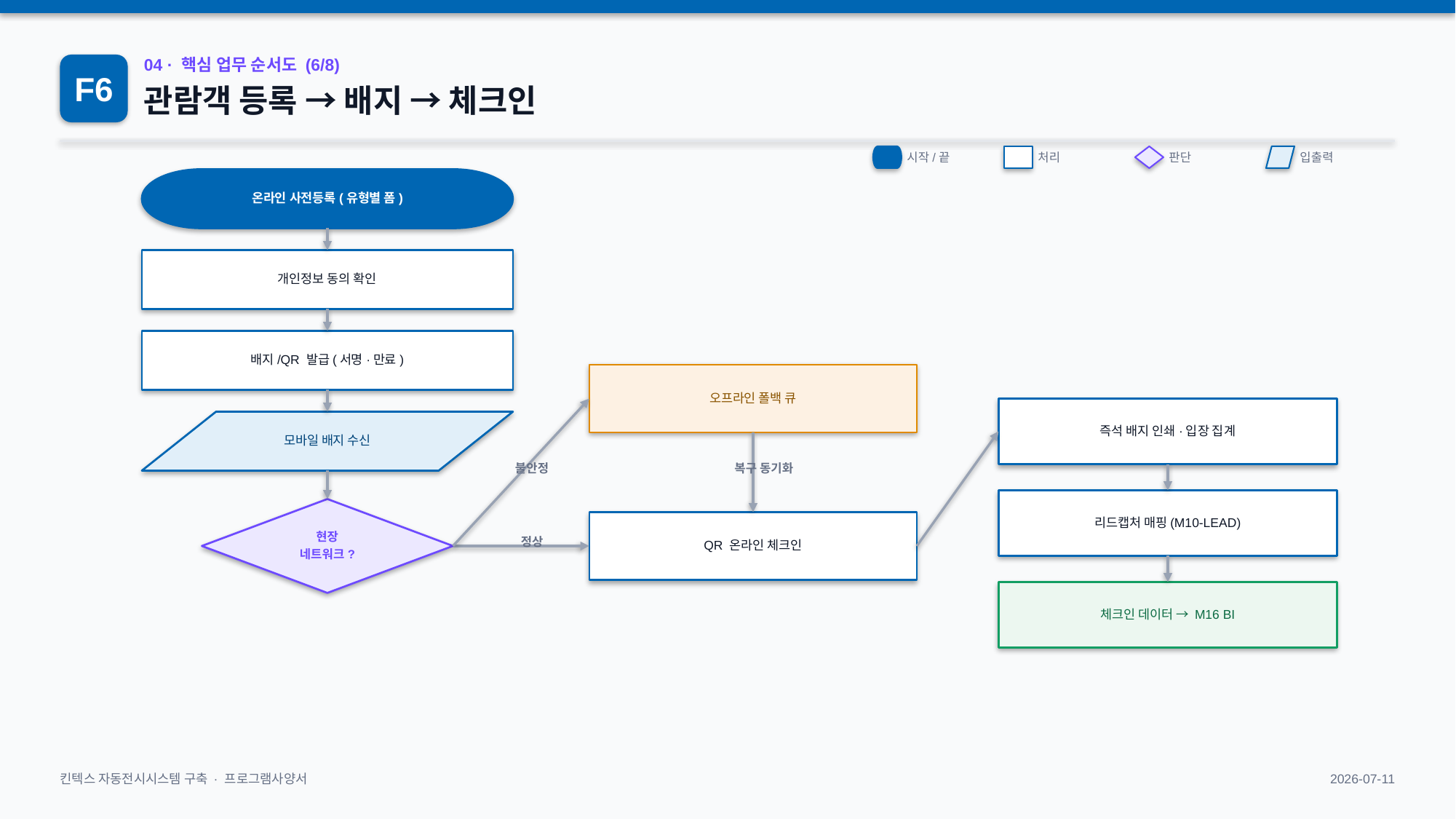

F6
04 · 핵심 업무 순서도 (6/8)
관람객 등록 → 배지 → 체크인

시작/끝
처리
판단
입출력

온라인 사전등록(유형별 폼)

개인정보 동의 확인

배지/QR 발급(서명·만료)

오프라인 폴백 큐

즉석 배지 인쇄·입장 집계

모바일 배지 수신
불안정
복구 동기화

리드캡처 매핑(M10-LEAD)

현장
네트워크?

QR 온라인 체크인
정상

체크인 데이터 → M16 BI
킨텍스 자동전시시스템 구축 · 프로그램사양서
2026-07-11